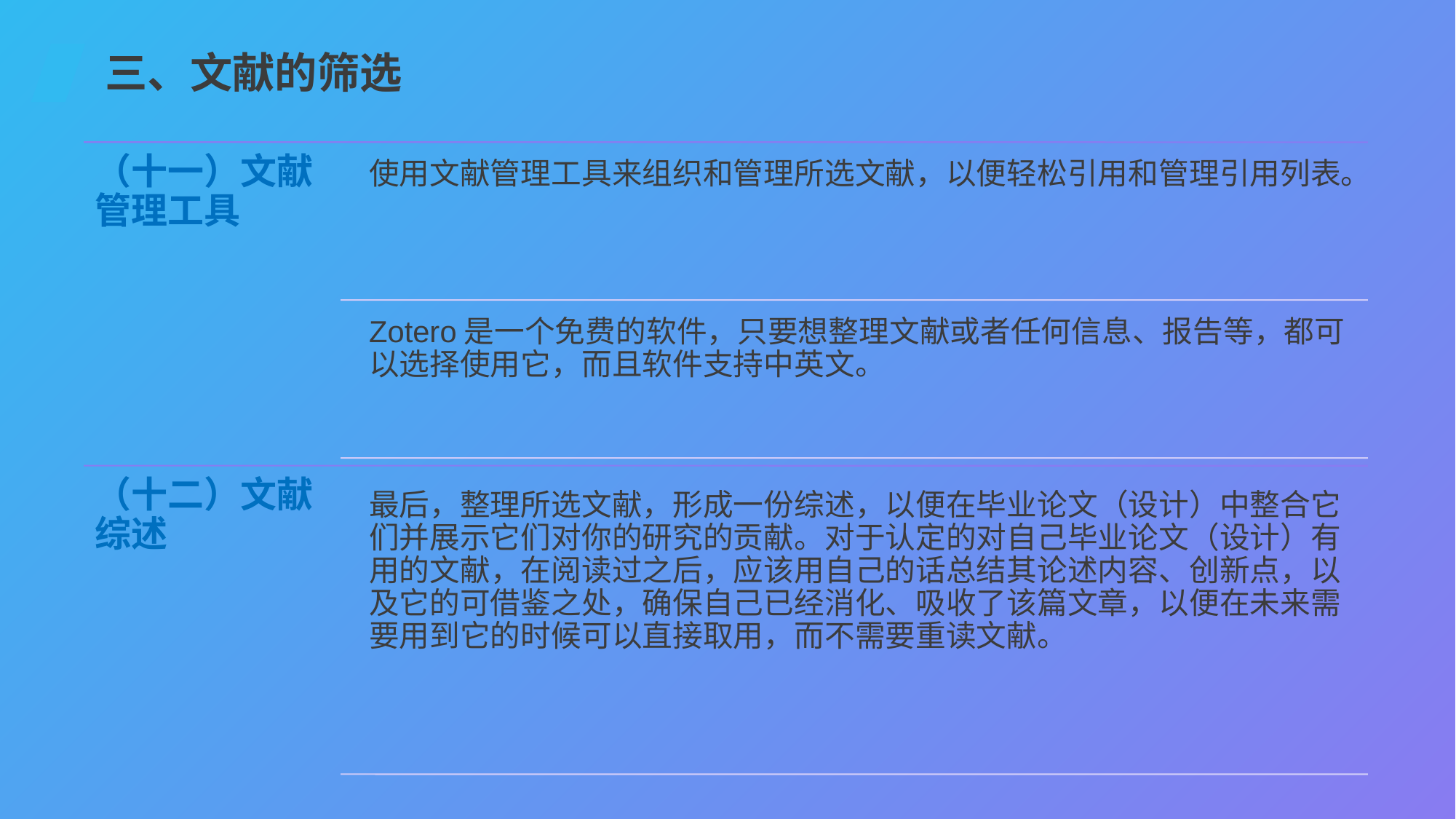

三、文献的筛选
（十一）文献管理工具
使用文献管理工具来组织和管理所选文献，以便轻松引用和管理引用列表。
Zotero是一个免费的软件，只要想整理文献或者任何信息、报告等，都可以选择使用它，而且软件支持中英文。
（十二）文献综述
最后，整理所选文献，形成一份综述，以便在毕业论文（设计）中整合它们并展示它们对你的研究的贡献。对于认定的对自己毕业论文（设计）有用的文献，在阅读过之后，应该用自己的话总结其论述内容、创新点，以及它的可借鉴之处，确保自己已经消化、吸收了该篇文章，以便在未来需要用到它的时候可以直接取用，而不需要重读文献。